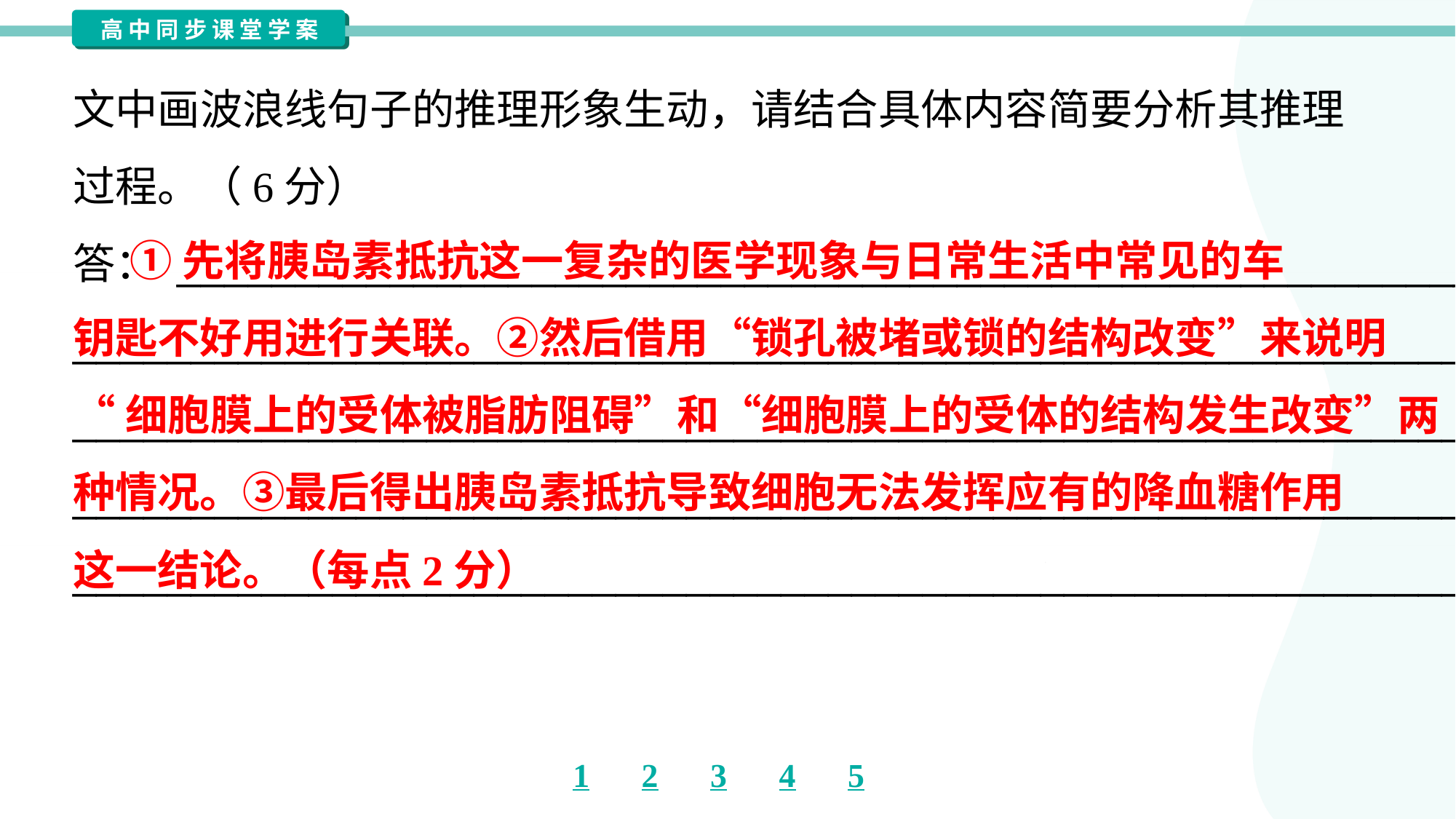

文中画波浪线句子的推理形象生动，请结合具体内容简要分析其推理
过程。（6分）
答： ________________________________________________________
_____________________________________________________________
_____________________________________________________________
_____________________________________________________________
_____________________________________________________________
      ①先将胰岛素抵抗这一复杂的医学现象与日常生活中常见的车
钥匙不好用进行关联。②然后借用“锁孔被堵或锁的结构改变”来说明
“细胞膜上的受体被脂肪阻碍”和“细胞膜上的受体的结构发生改变”两
种情况。③最后得出胰岛素抵抗导致细胞无法发挥应有的降血糖作用
这一结论。（每点2分）